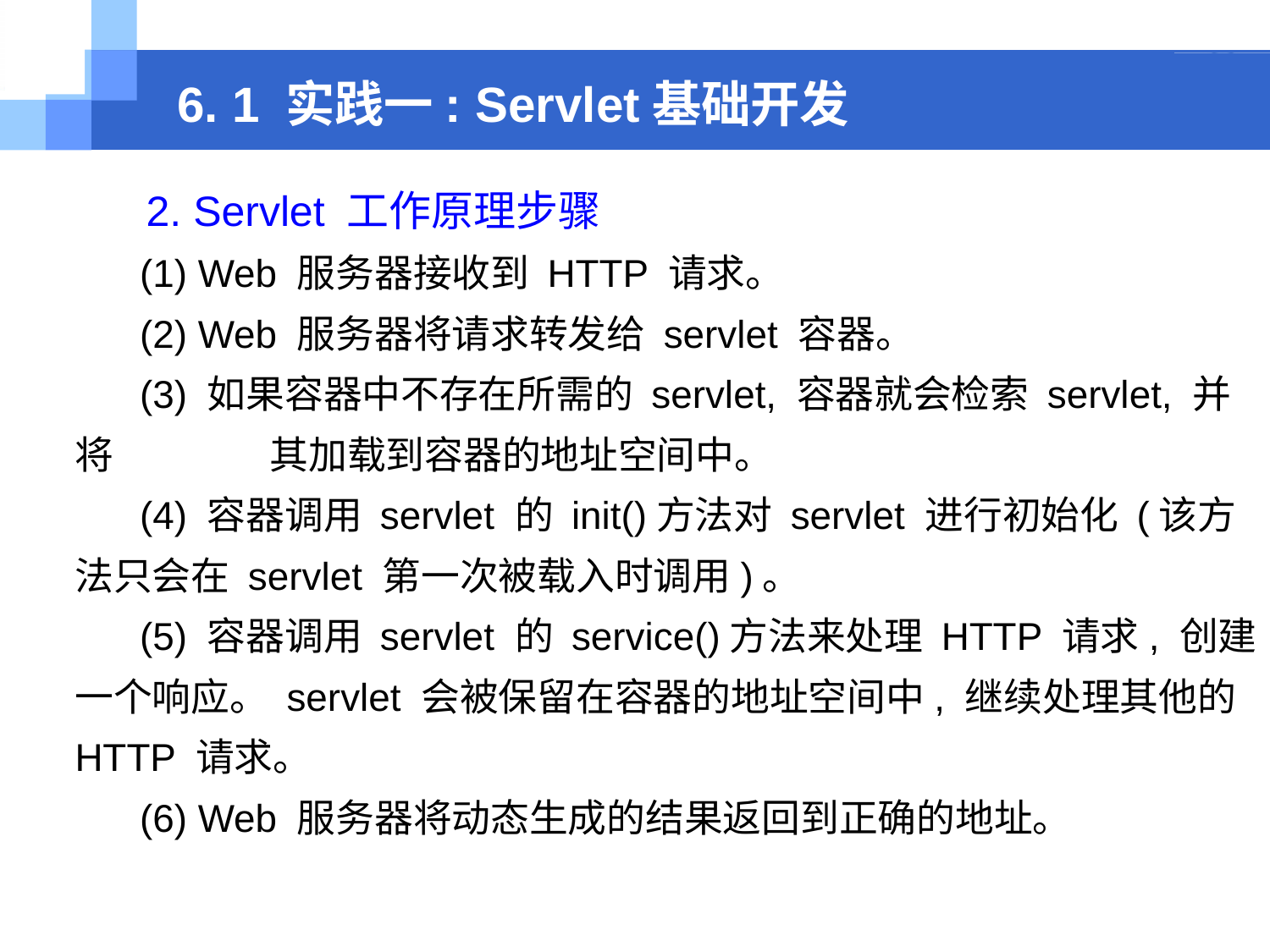

6. 1 实践一: Servlet基础开发
      2. Servlet 工作原理步骤
      (1) Web 服务器接收到 HTTP 请求。
      (2) Web 服务器将请求转发给 servlet 容器。
      (3) 如果容器中不存在所需的 servlet, 容器就会检索 servlet, 并将                  其加载到容器的地址空间中。
      (4) 容器调用 servlet 的 init()方法对 servlet 进行初始化 (该方法只会在 servlet 第一次被载入时调用)。
      (5) 容器调用 servlet 的 service()方法来处理 HTTP 请求, 创建一个响应。 servlet 会被保留在容器的地址空间中, 继续处理其他的 HTTP 请求。
      (6) Web 服务器将动态生成的结果返回到正确的地址。